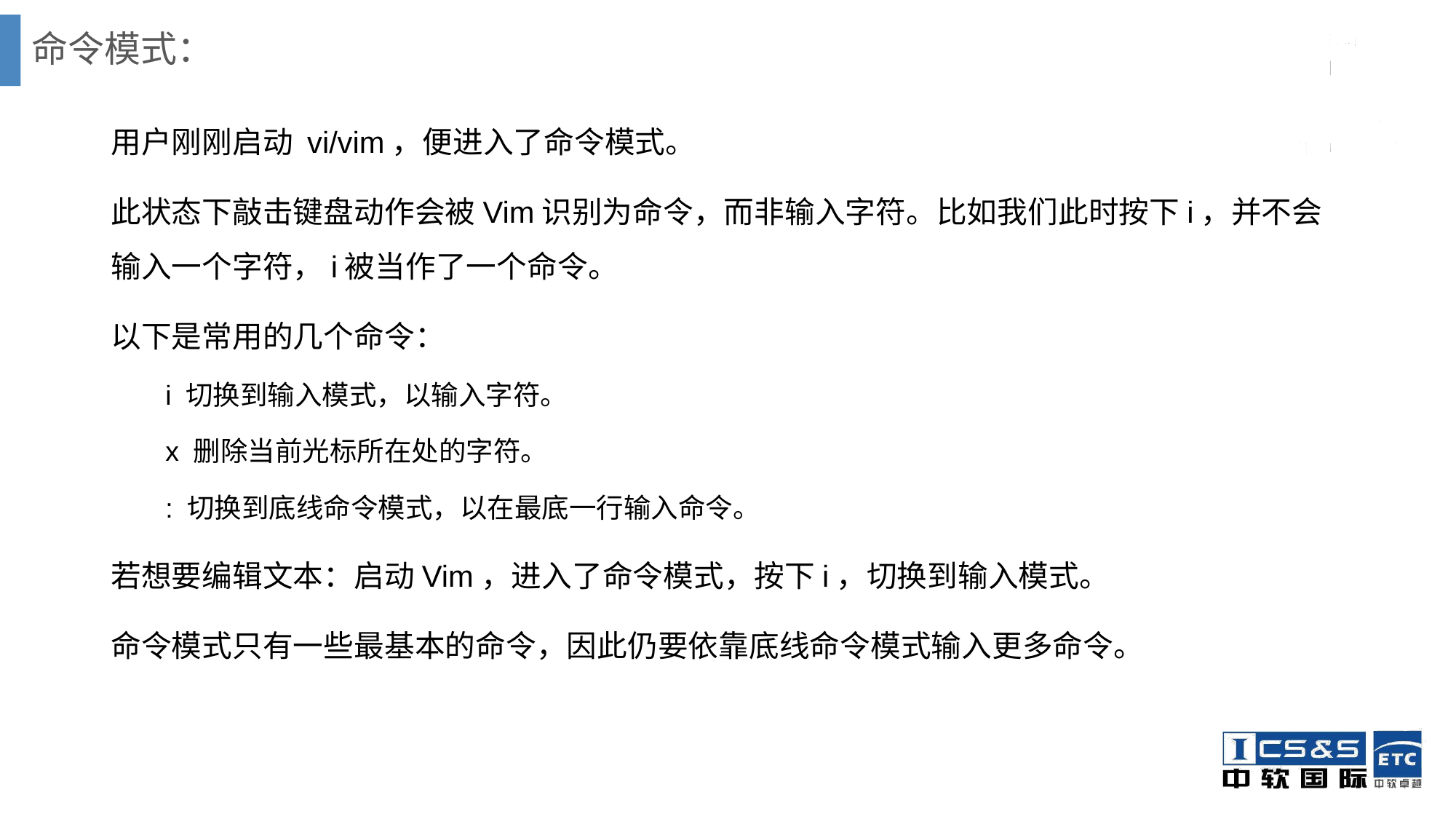

# 命令模式：
用户刚刚启动 vi/vim，便进入了命令模式。
此状态下敲击键盘动作会被Vim识别为命令，而非输入字符。比如我们此时按下i，并不会输入一个字符，i被当作了一个命令。
以下是常用的几个命令：
i 切换到输入模式，以输入字符。
x 删除当前光标所在处的字符。
: 切换到底线命令模式，以在最底一行输入命令。
若想要编辑文本：启动Vim，进入了命令模式，按下i，切换到输入模式。
命令模式只有一些最基本的命令，因此仍要依靠底线命令模式输入更多命令。